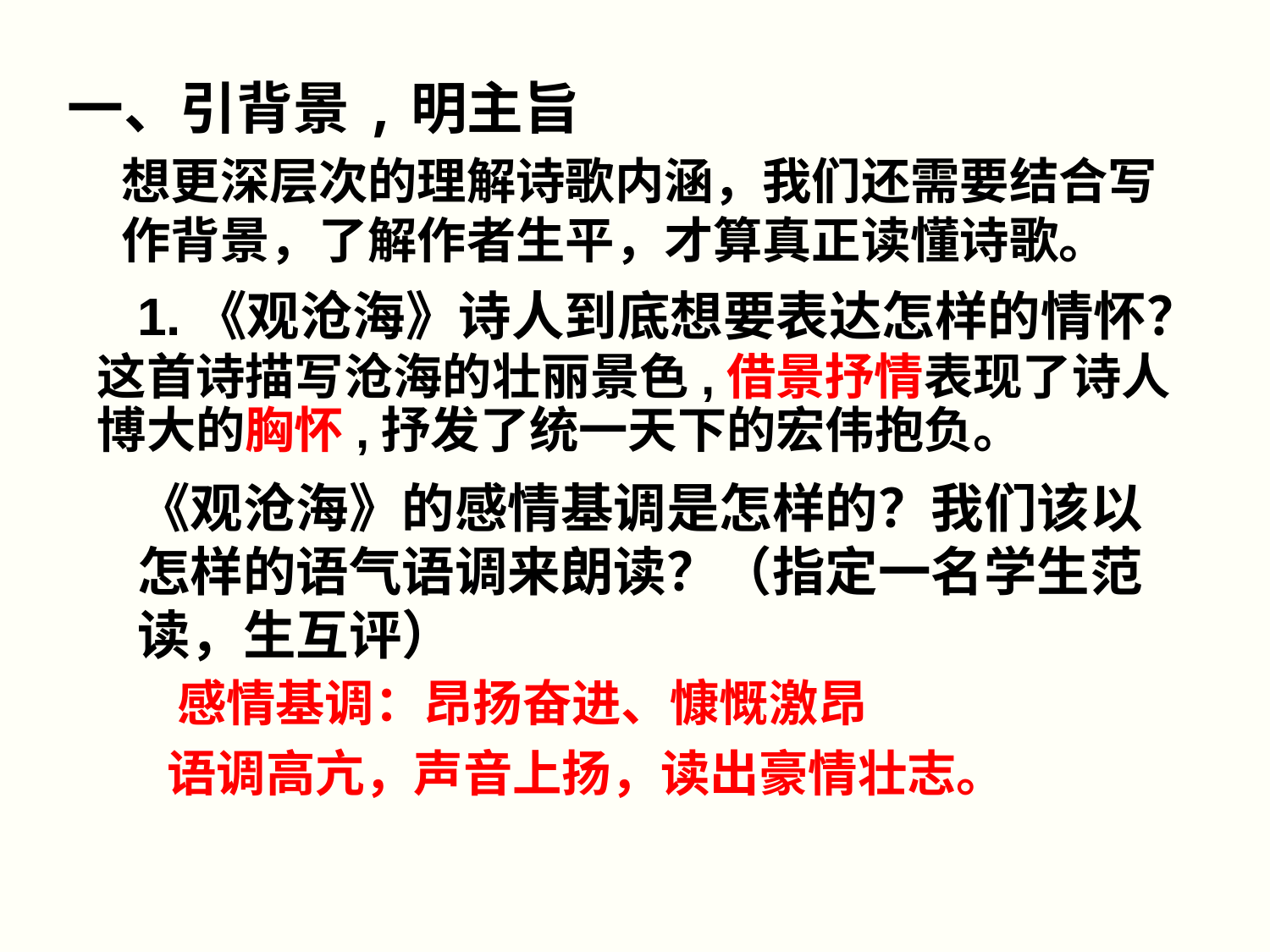

一、引背景,明主旨
想更深层次的理解诗歌内涵，我们还需要结合写作背景，了解作者生平，才算真正读懂诗歌。
1.《观沧海》诗人到底想要表达怎样的情怀？
这首诗描写沧海的壮丽景色,借景抒情表现了诗人博大的胸怀,抒发了统一天下的宏伟抱负。
《观沧海》的感情基调是怎样的？我们该以怎样的语气语调来朗读？（指定一名学生范读，生互评）
感情基调：昂扬奋进、慷慨激昂
语调高亢，声音上扬，读出豪情壮志。